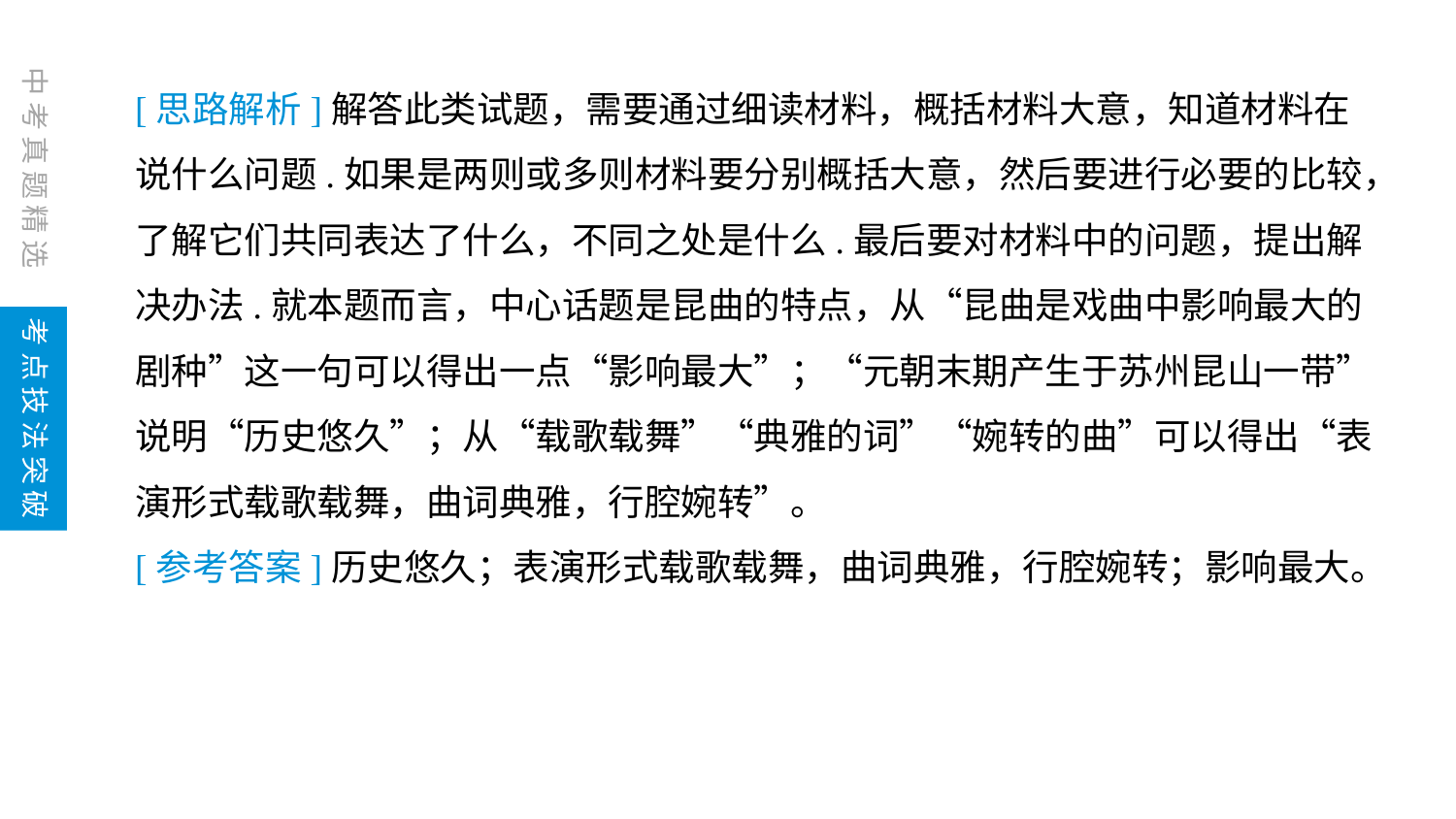

[思路解析]解答此类试题，需要通过细读材料，概括材料大意，知道材料在说什么问题.如果是两则或多则材料要分别概括大意，然后要进行必要的比较，了解它们共同表达了什么，不同之处是什么.最后要对材料中的问题，提出解决办法.就本题而言，中心话题是昆曲的特点，从“昆曲是戏曲中影响最大的剧种”这一句可以得出一点“影响最大”；“元朝末期产生于苏州昆山一带”说明“历史悠久”；从“载歌载舞”“典雅的词”“婉转的曲”可以得出“表演形式载歌载舞，曲词典雅，行腔婉转”。
[参考答案]历史悠久；表演形式载歌载舞，曲词典雅，行腔婉转；影响最大。